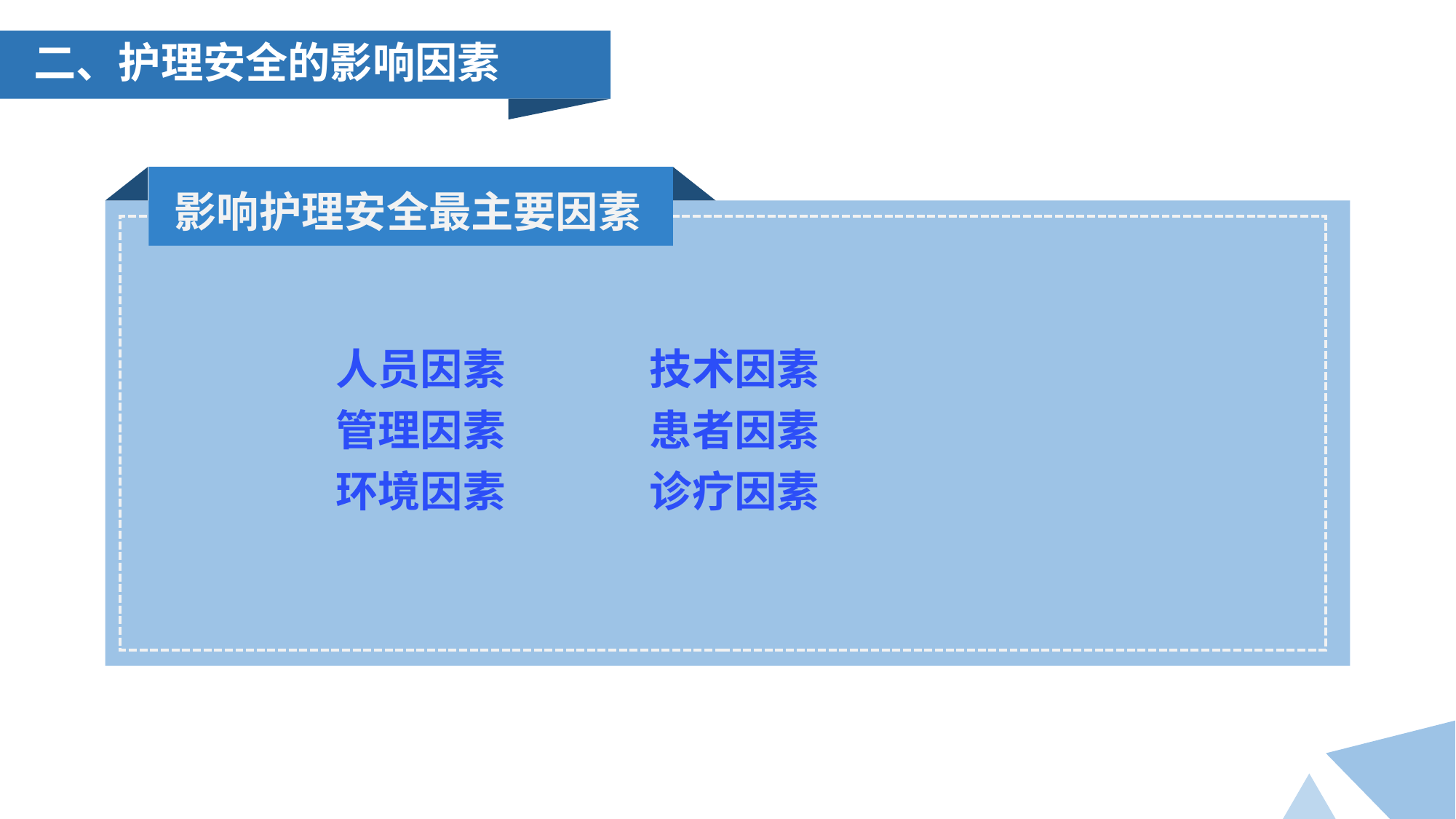

二、护理安全的影响因素

影响护理安全最主要因素

人员因素               技术因素
管理因素               患者因素
环境因素               诊疗因素